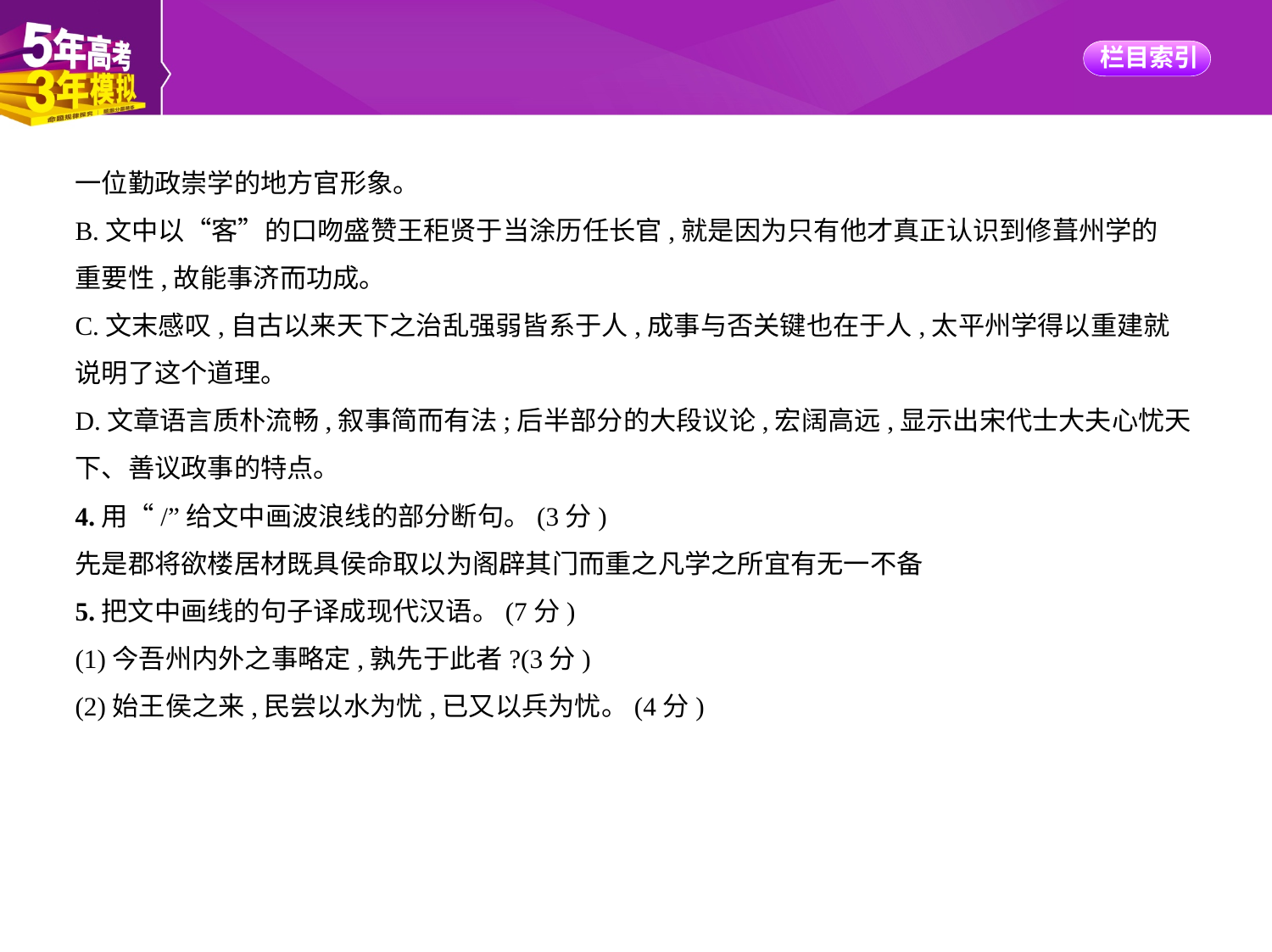

一位勤政崇学的地方官形象。
B.文中以“客”的口吻盛赞王秬贤于当涂历任长官,就是因为只有他才真正认识到修葺州学的
重要性,故能事济而功成。
C.文末感叹,自古以来天下之治乱强弱皆系于人,成事与否关键也在于人,太平州学得以重建就
说明了这个道理。
D.文章语言质朴流畅,叙事简而有法;后半部分的大段议论,宏阔高远,显示出宋代士大夫心忧天
下、善议政事的特点。
4.用“/”给文中画波浪线的部分断句。(3分)
先是郡将欲楼居材既具侯命取以为阁辟其门而重之凡学之所宜有无一不备
5.把文中画线的句子译成现代汉语。(7分)
(1)今吾州内外之事略定,孰先于此者?(3分)
(2)始王侯之来,民尝以水为忧,已又以兵为忧。(4分)